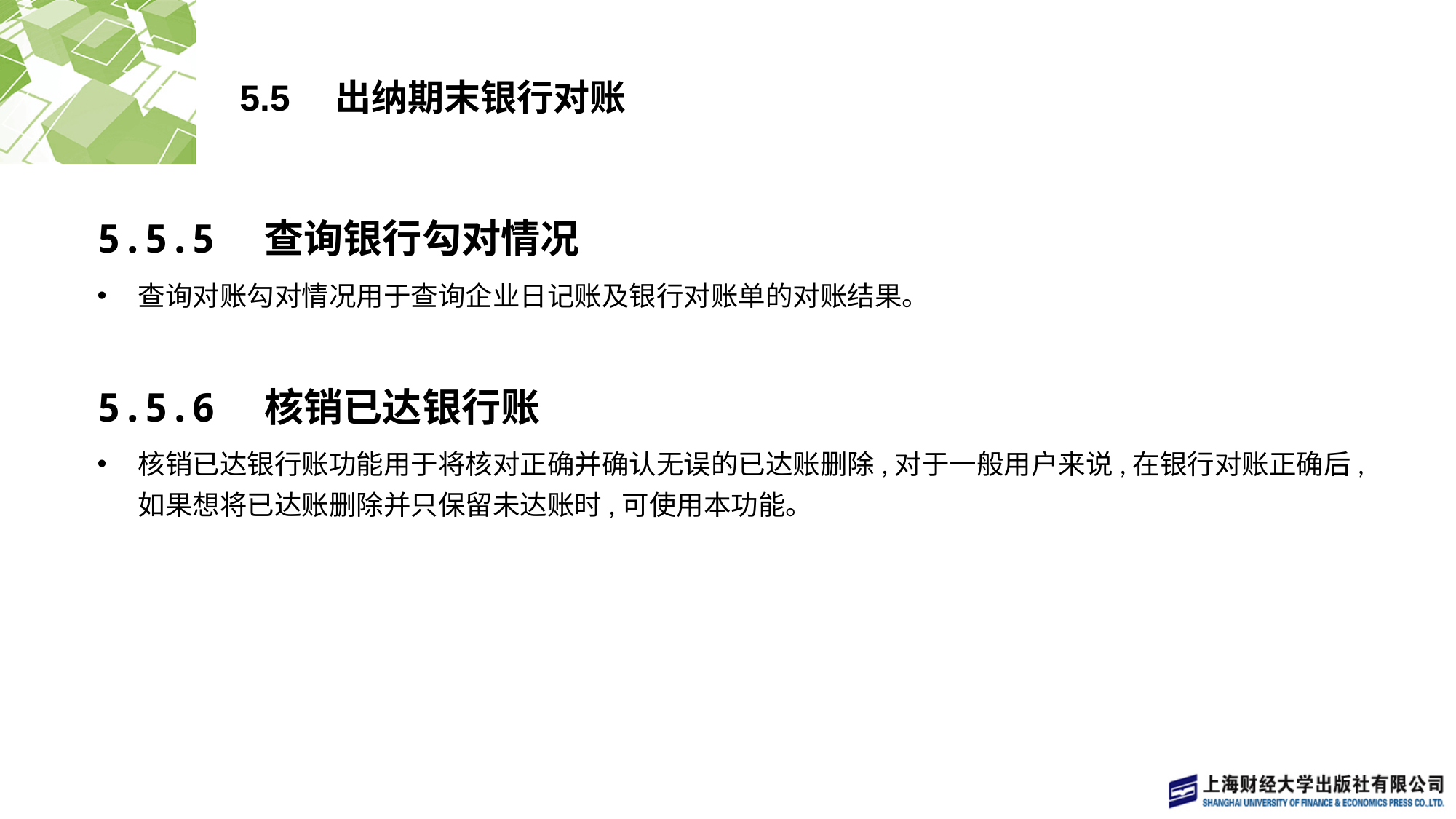

# 5.5　出纳期末银行对账
5.5.5　查询银行勾对情况
查询对账勾对情况用于查询企业日记账及银行对账单的对账结果。

5.5.6　核销已达银行账
核销已达银行账功能用于将核对正确并确认无误的已达账删除,对于一般用户来说,在银行对账正确后,如果想将已达账删除并只保留未达账时,可使用本功能。